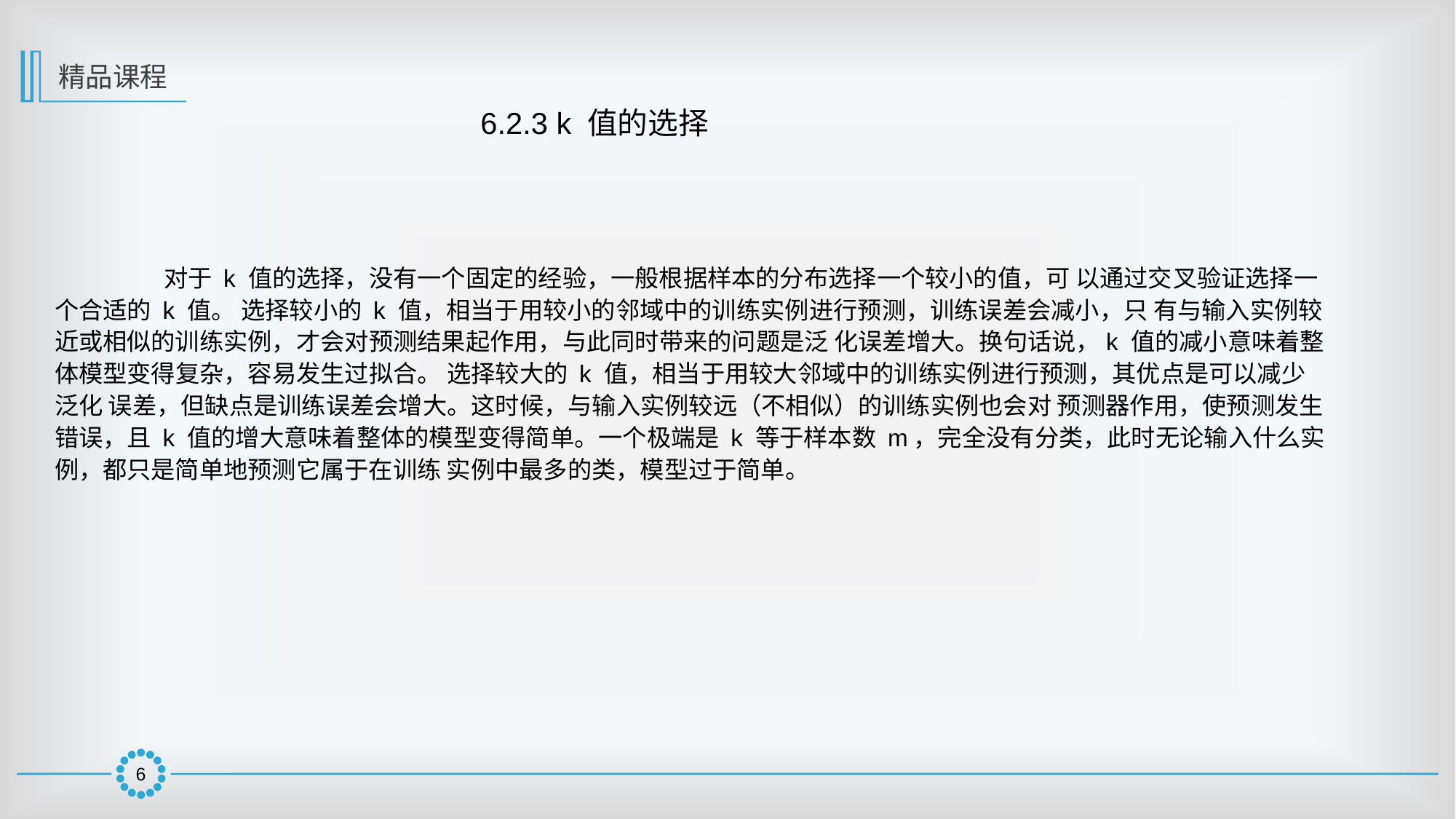

精品课程
6.2.3 k 值的选择
	对于 k 值的选择，没有一个固定的经验，一般根据样本的分布选择一个较小的值，可 以通过交叉验证选择一个合适的 k 值。 选择较小的 k 值，相当于用较小的邻域中的训练实例进行预测，训练误差会减小，只 有与输入实例较近或相似的训练实例，才会对预测结果起作用，与此同时带来的问题是泛 化误差增大。换句话说，k 值的减小意味着整体模型变得复杂，容易发生过拟合。 选择较大的 k 值，相当于用较大邻域中的训练实例进行预测，其优点是可以减少泛化 误差，但缺点是训练误差会增大。这时候，与输入实例较远（不相似）的训练实例也会对 预测器作用，使预测发生错误，且 k 值的增大意味着整体的模型变得简单。一个极端是 k 等于样本数 m，完全没有分类，此时无论输入什么实例，都只是简单地预测它属于在训练 实例中最多的类，模型过于简单。

6